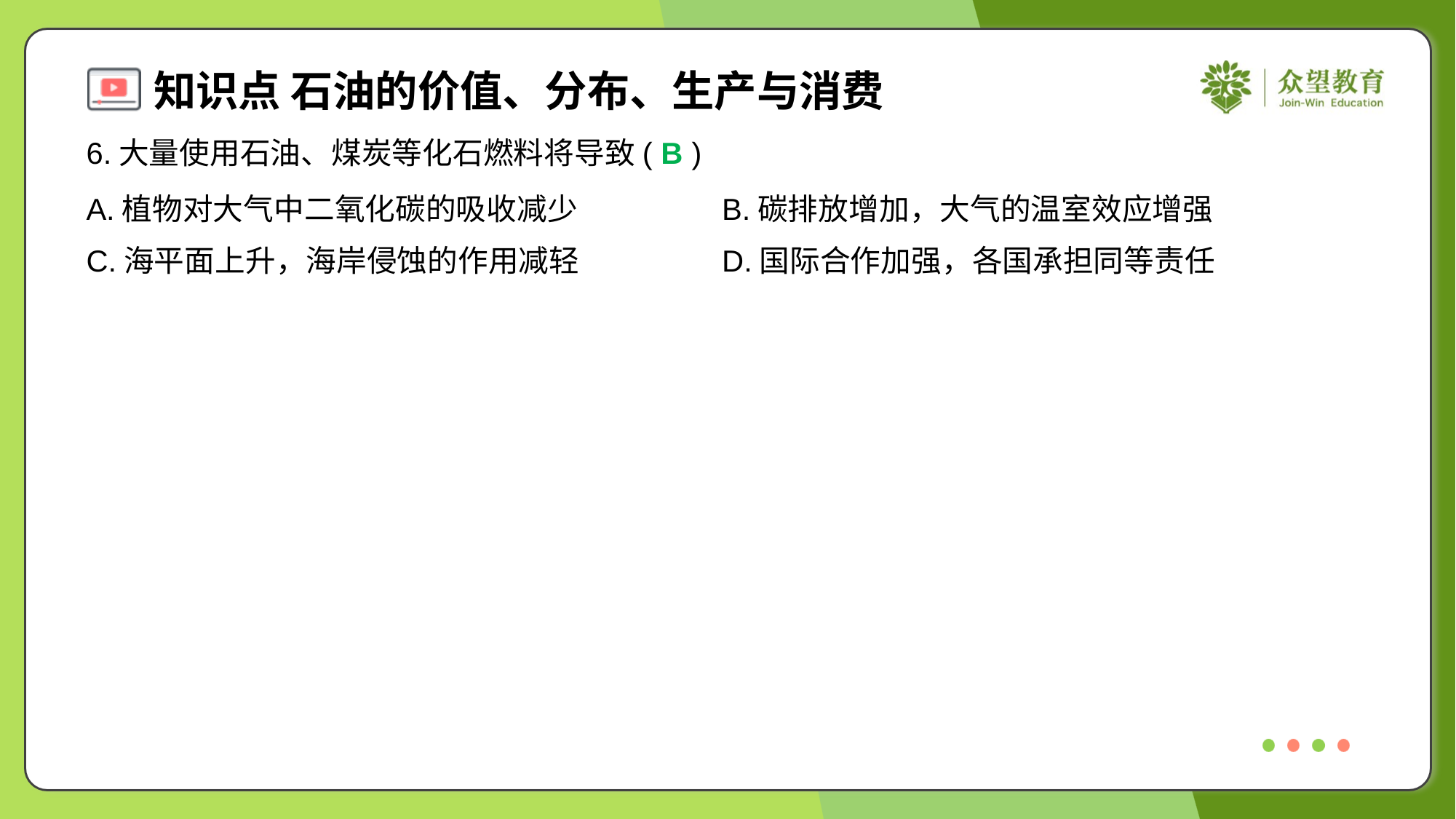

6.大量使用石油、煤炭等化石燃料将导致(     )
B
A.植物对大气中二氧化碳的吸收减少	B.碳排放增加，大气的温室效应增强
C.海平面上升，海岸侵蚀的作用减轻	D.国际合作加强，各国承担同等责任